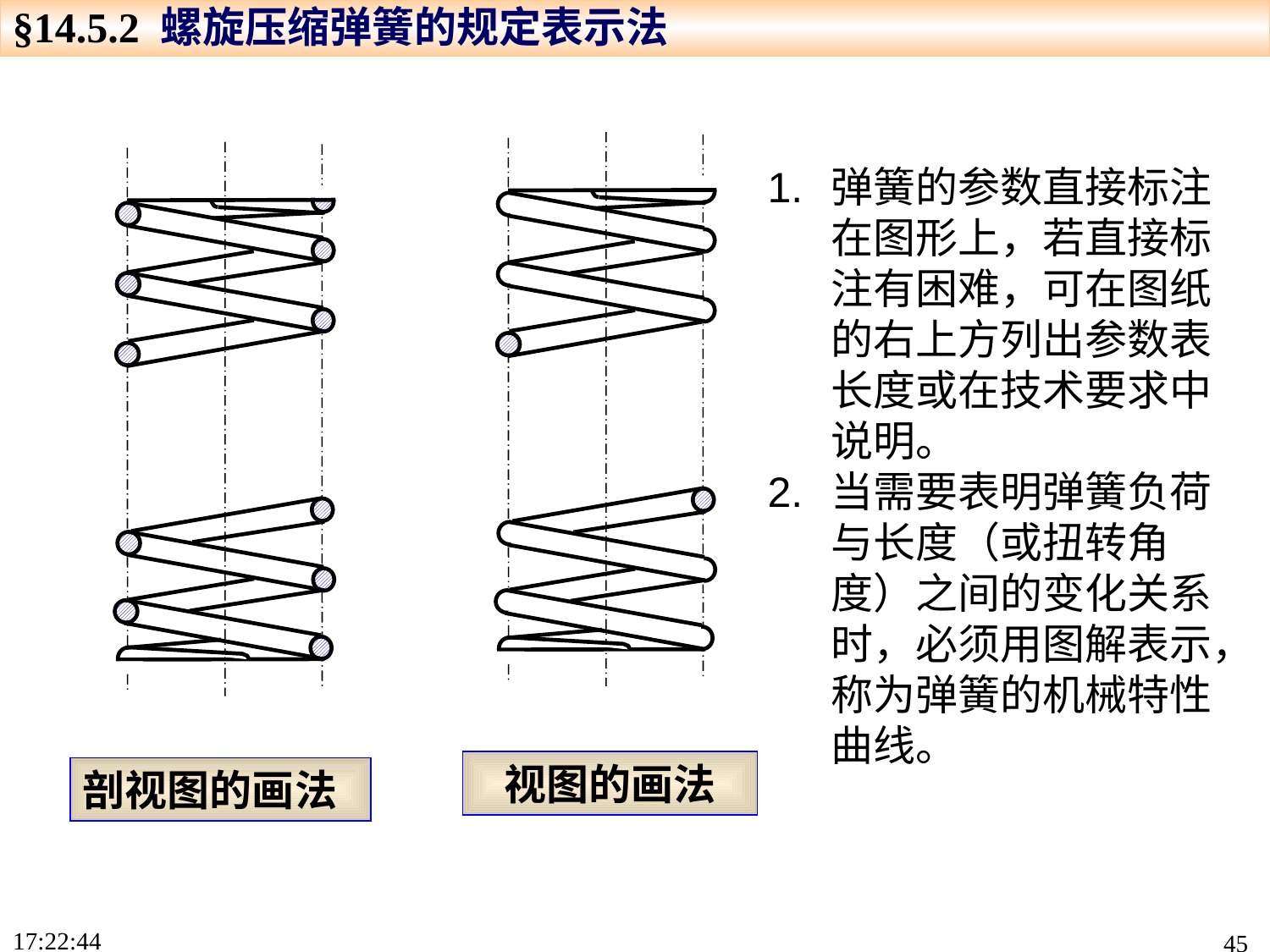

§14.5.2 螺旋压缩弹簧的规定表示法

弹簧的参数直接标注在图形上，若直接标注有困难，可在图纸的右上方列出参数表 长度或在技术要求中说明。
当需要表明弹簧负荷与长度（或扭转角度）之间的变化关系时，必须用图解表示，称为弹簧的机械特性曲线。
视图的画法
剖视图的画法
17:22:44
45